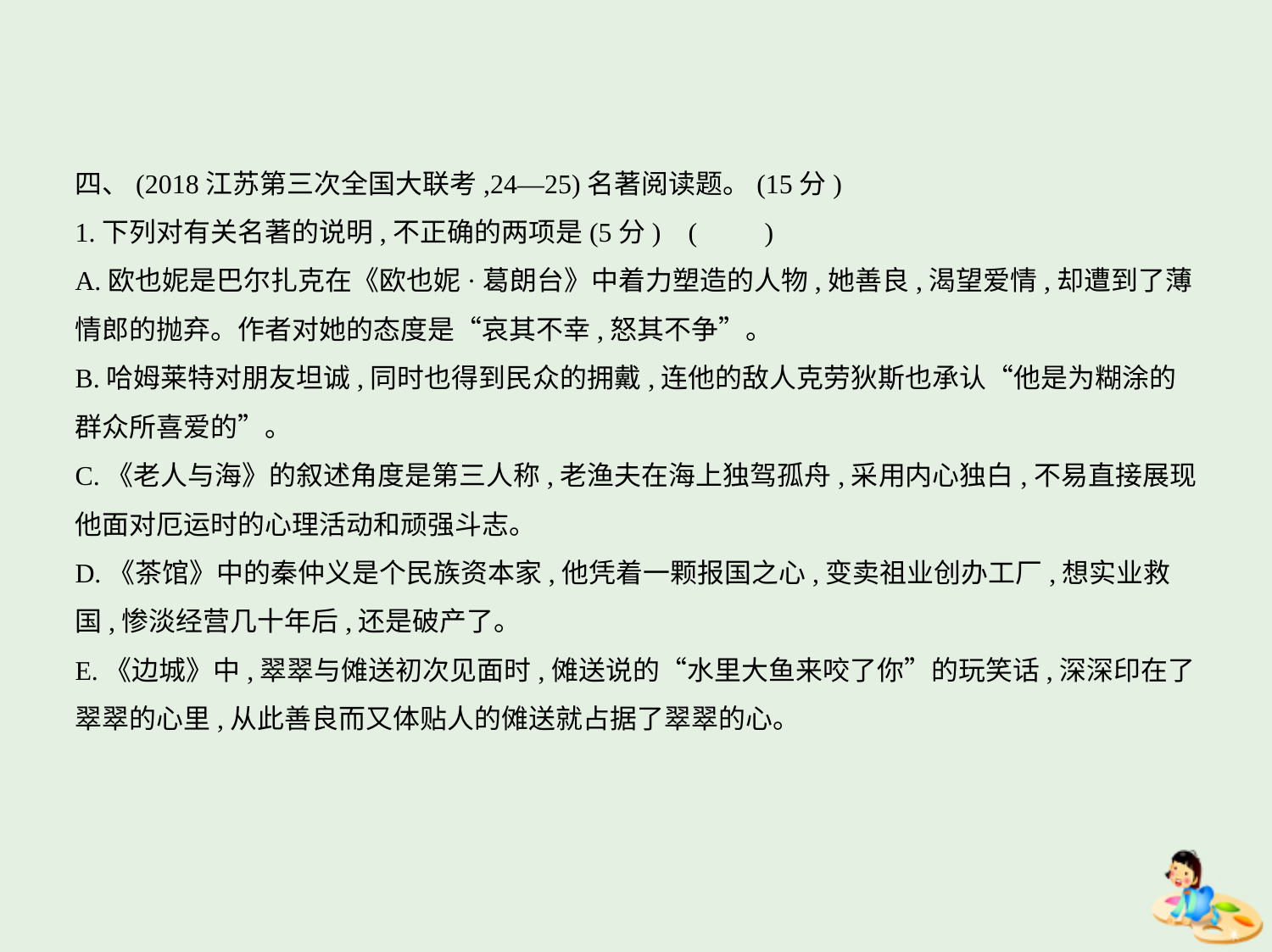

四、(2018江苏第三次全国大联考,24—25)名著阅读题。(15分)
1.下列对有关名著的说明,不正确的两项是(5分) (　　)
A.欧也妮是巴尔扎克在《欧也妮·葛朗台》中着力塑造的人物,她善良,渴望爱情,却遭到了薄
情郎的抛弃。作者对她的态度是“哀其不幸,怒其不争”。
B.哈姆莱特对朋友坦诚,同时也得到民众的拥戴,连他的敌人克劳狄斯也承认“他是为糊涂的
群众所喜爱的”。
C.《老人与海》的叙述角度是第三人称,老渔夫在海上独驾孤舟,采用内心独白,不易直接展现
他面对厄运时的心理活动和顽强斗志。
D.《茶馆》中的秦仲义是个民族资本家,他凭着一颗报国之心,变卖祖业创办工厂,想实业救
国,惨淡经营几十年后,还是破产了。
E.《边城》中,翠翠与傩送初次见面时,傩送说的“水里大鱼来咬了你”的玩笑话,深深印在了
翠翠的心里,从此善良而又体贴人的傩送就占据了翠翠的心。